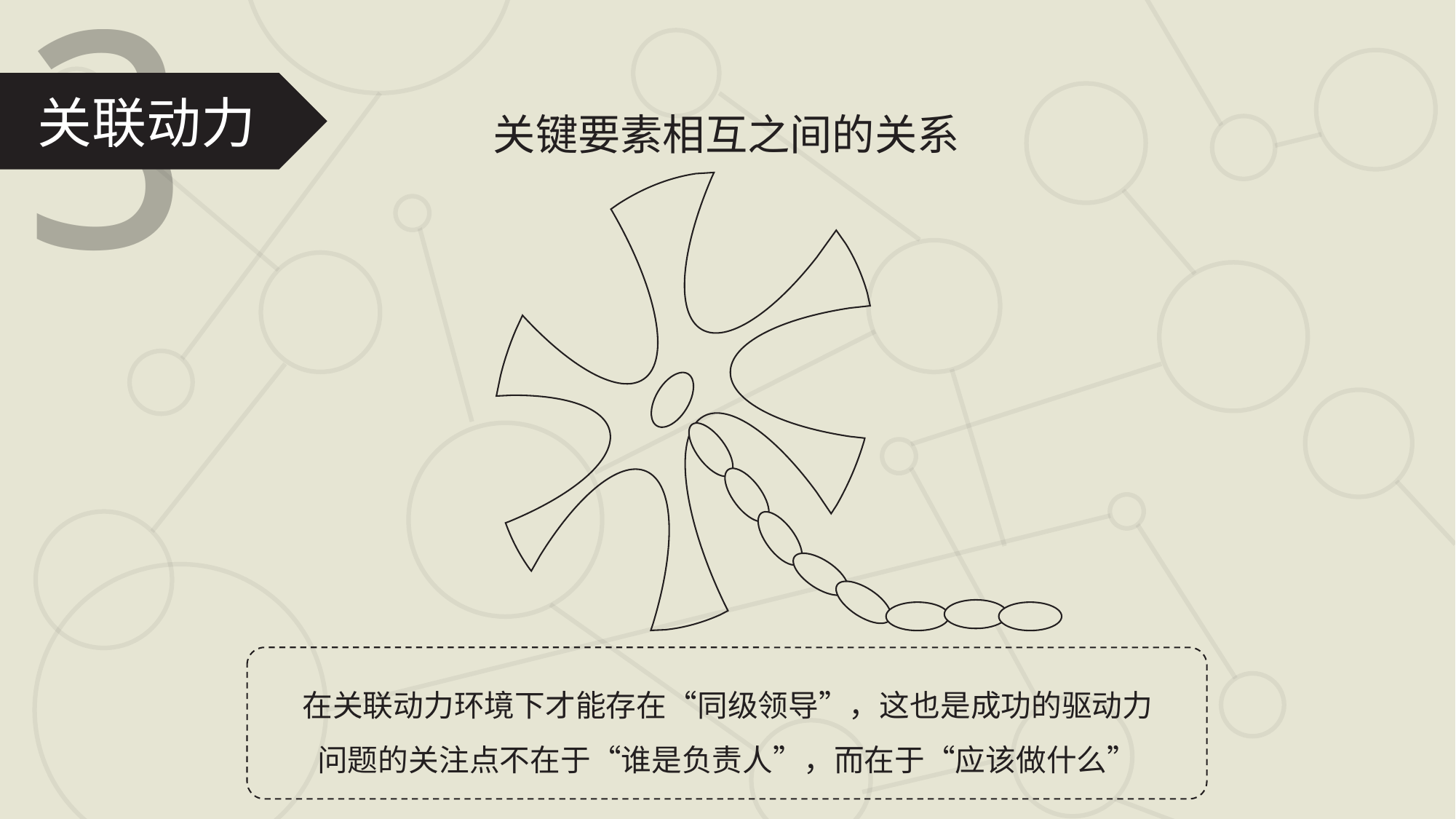

3

关键要素相互之间的关系
关联动力

在关联动力环境下才能存在“同级领导”，这也是成功的驱动力
问题的关注点不在于“谁是负责人”，而在于“应该做什么”